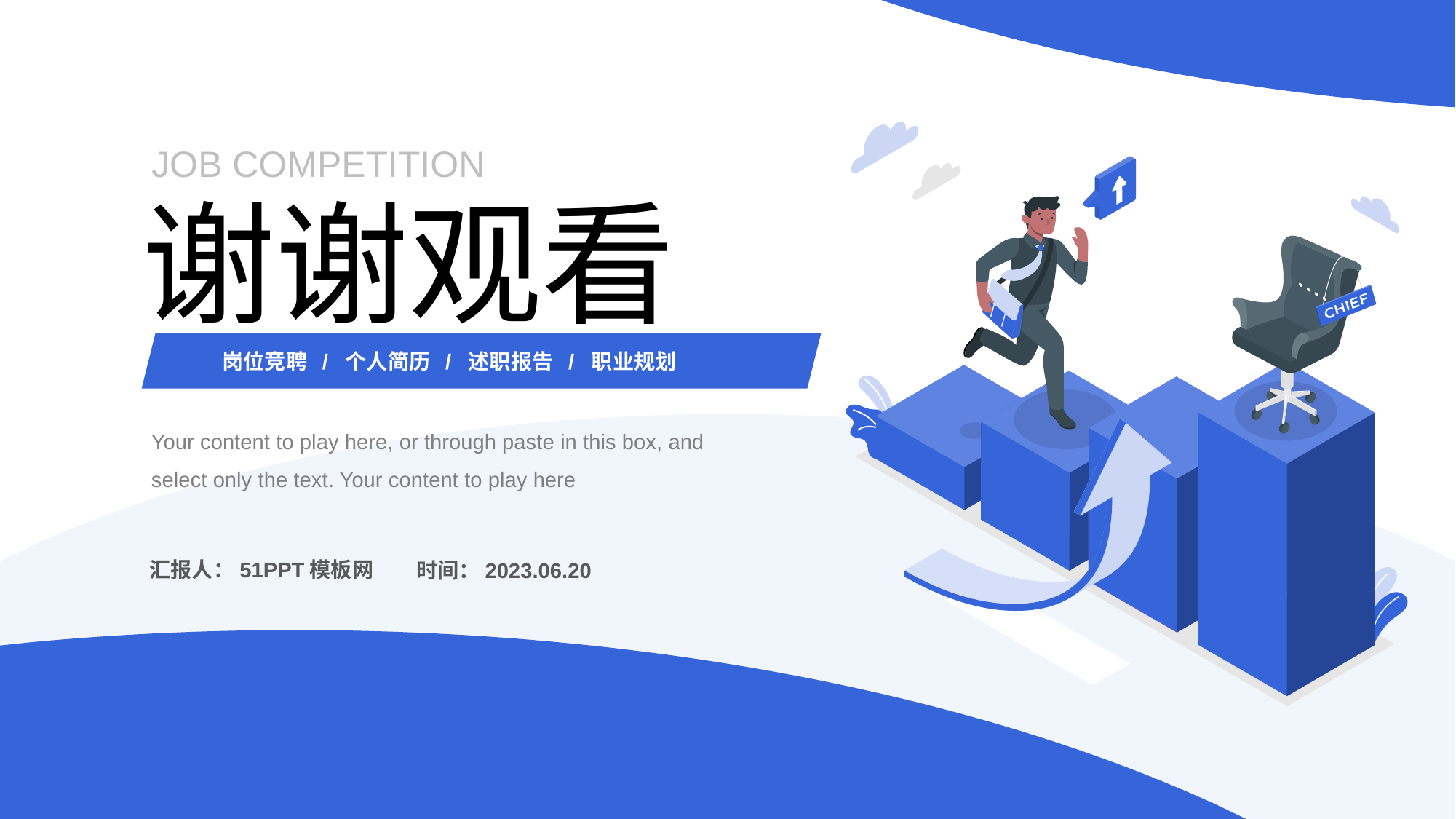

JOB COMPETITION
谢谢观看

岗位竞聘  /  个人简历  /  述职报告  /  职业规划
Your content to play here, or through paste in this box, and select only the text. Your content to play here

汇报人：51PPT模板网
时间：2023.06.20